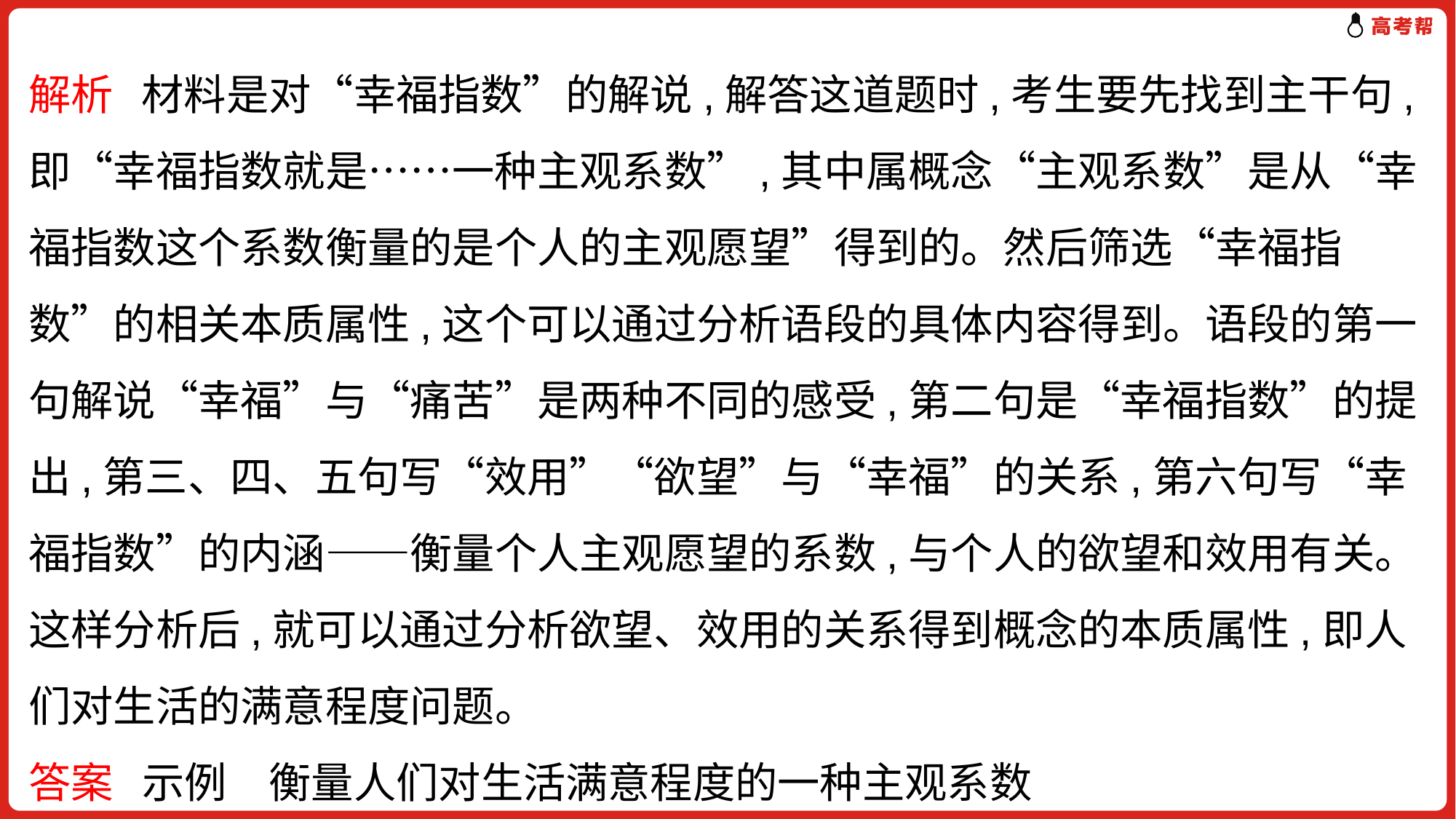

解析   材料是对“幸福指数”的解说,解答这道题时,考生要先找到主干句,即“幸福指数就是……一种主观系数”,其中属概念“主观系数”是从“幸福指数这个系数衡量的是个人的主观愿望”得到的。然后筛选“幸福指数”的相关本质属性,这个可以通过分析语段的具体内容得到。语段的第一句解说“幸福”与“痛苦”是两种不同的感受,第二句是“幸福指数”的提出,第三、四、五句写“效用”“欲望”与“幸福”的关系,第六句写“幸福指数”的内涵——衡量个人主观愿望的系数,与个人的欲望和效用有关。这样分析后,就可以通过分析欲望、效用的关系得到概念的本质属性,即人们对生活的满意程度问题。
答案   示例　衡量人们对生活满意程度的一种主观系数